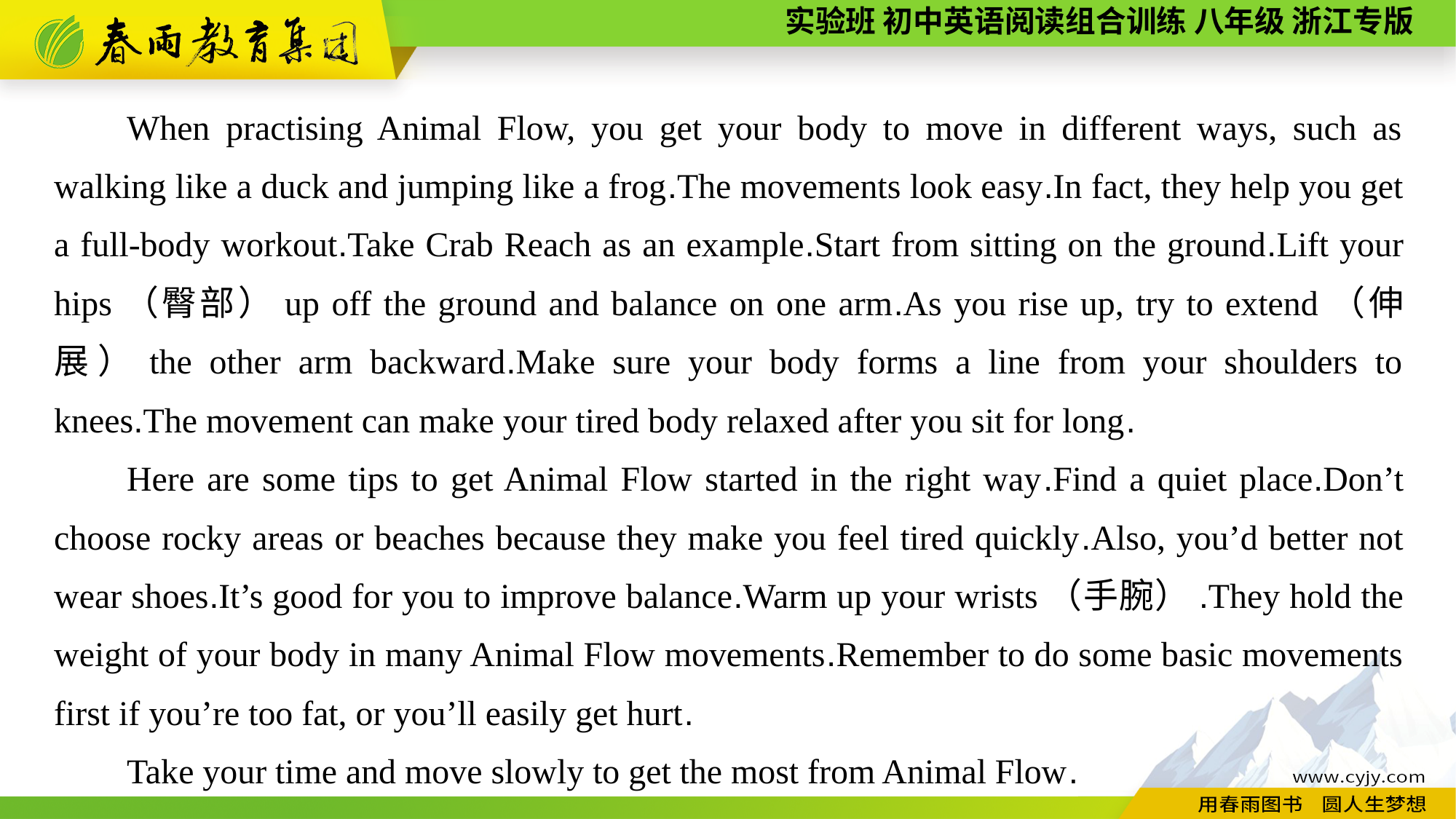

When practising Animal Flow, you get your body to move in different ways, such as walking like a duck and jumping like a frog.The movements look easy.In fact, they help you get a full-body workout.Take Crab Reach as an example.Start from sitting on the ground.Lift your hips（臀部）up off the ground and balance on one arm.As you rise up, try to extend（伸展）the other arm backward.Make sure your body forms a line from your shoulders to knees.The movement can make your tired body relaxed after you sit for long.
Here are some tips to get Animal Flow started in the right way.Find a quiet place.Don’t choose rocky areas or beaches because they make you feel tired quickly.Also, you’d better not wear shoes.It’s good for you to improve balance.Warm up your wrists（手腕）.They hold the weight of your body in many Animal Flow movements.Remember to do some basic movements first if you’re too fat, or you’ll easily get hurt.
Take your time and move slowly to get the most from Animal Flow.